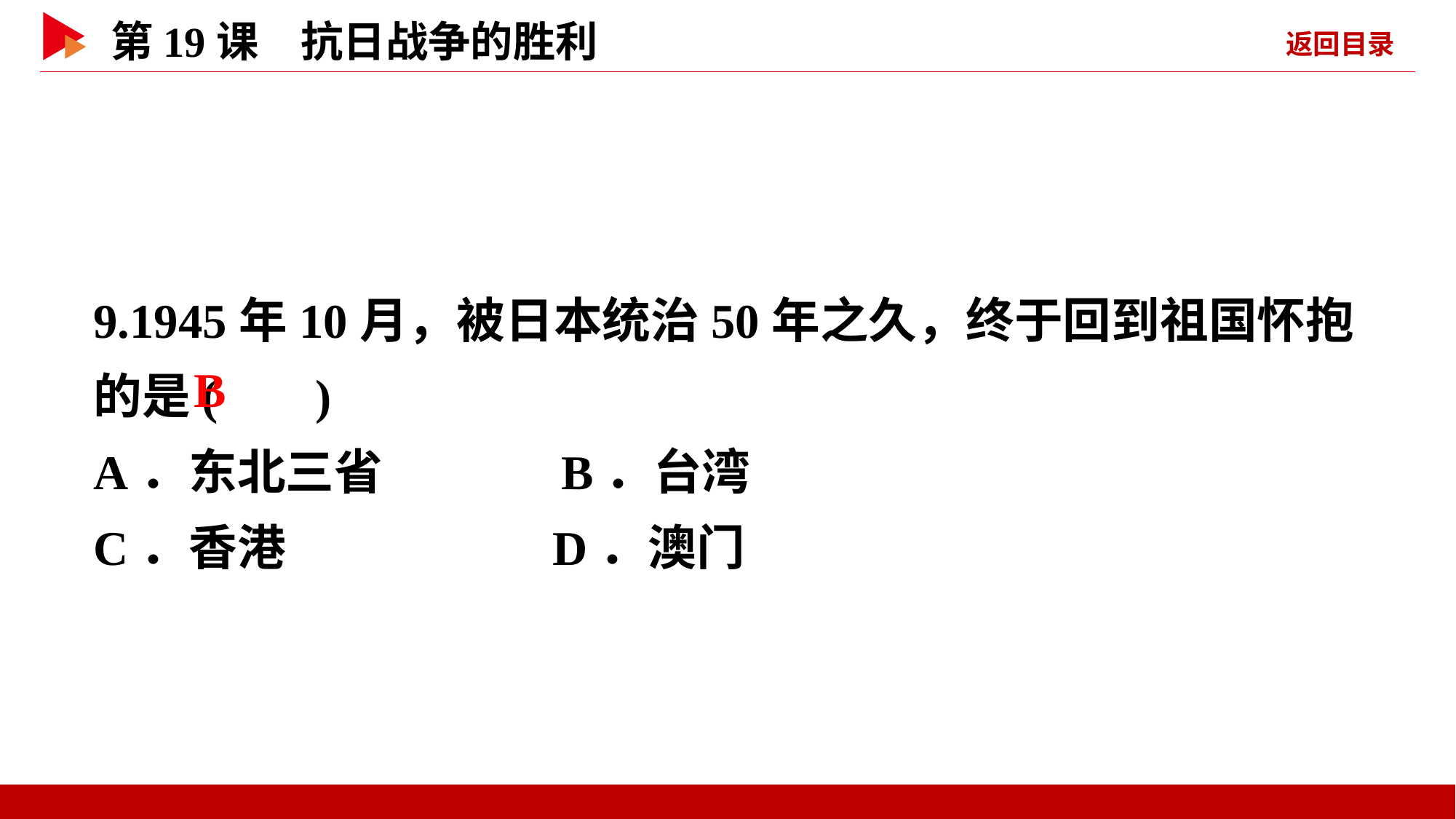

9.1945年10月，被日本统治50年之久，终于回到祖国怀抱的是(        )
A．东北三省               B．台湾
C．香港                       D．澳门
   B